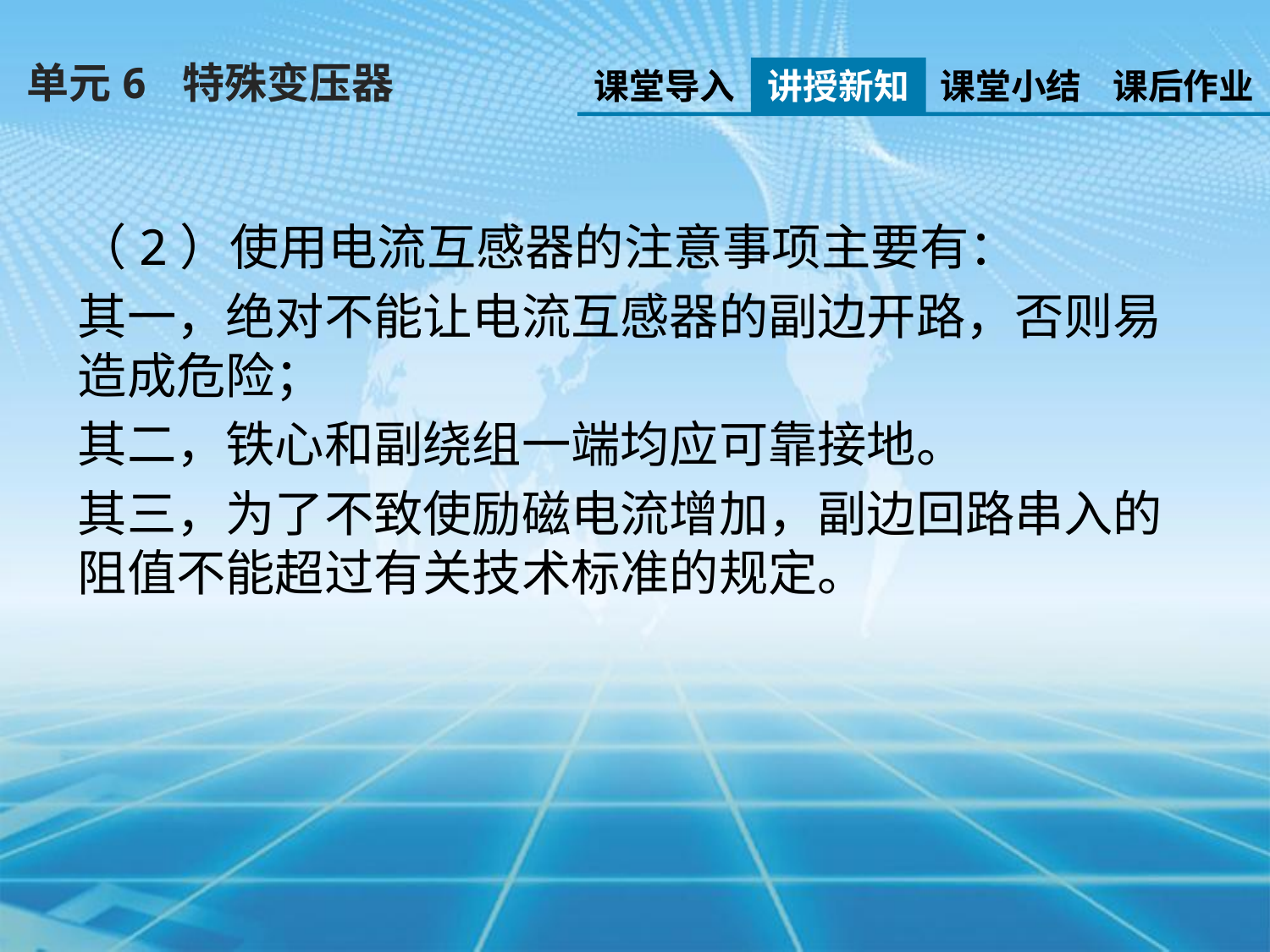

单元6 特殊变压器
课堂导入
讲授新知
课堂小结
课后作业
（2）使用电流互感器的注意事项主要有：
其一，绝对不能让电流互感器的副边开路，否则易造成危险；
其二，铁心和副绕组一端均应可靠接地。
其三，为了不致使励磁电流增加，副边回路串入的阻值不能超过有关技术标准的规定。